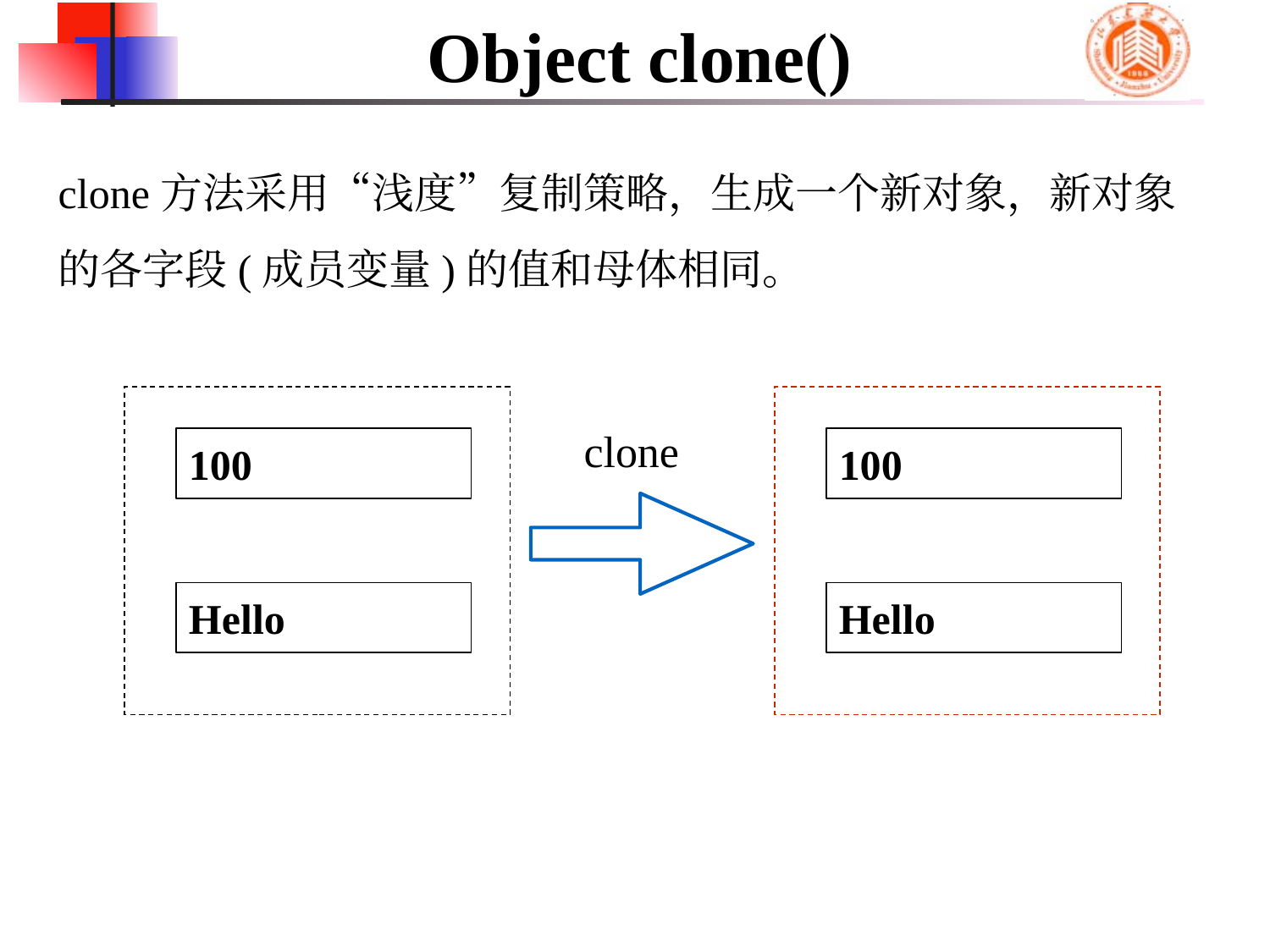

# Object clone()
clone方法采用“浅度”复制策略，生成一个新对象，新对象的各字段(成员变量)的值和母体相同。

100

Hello

100

Hello
clone